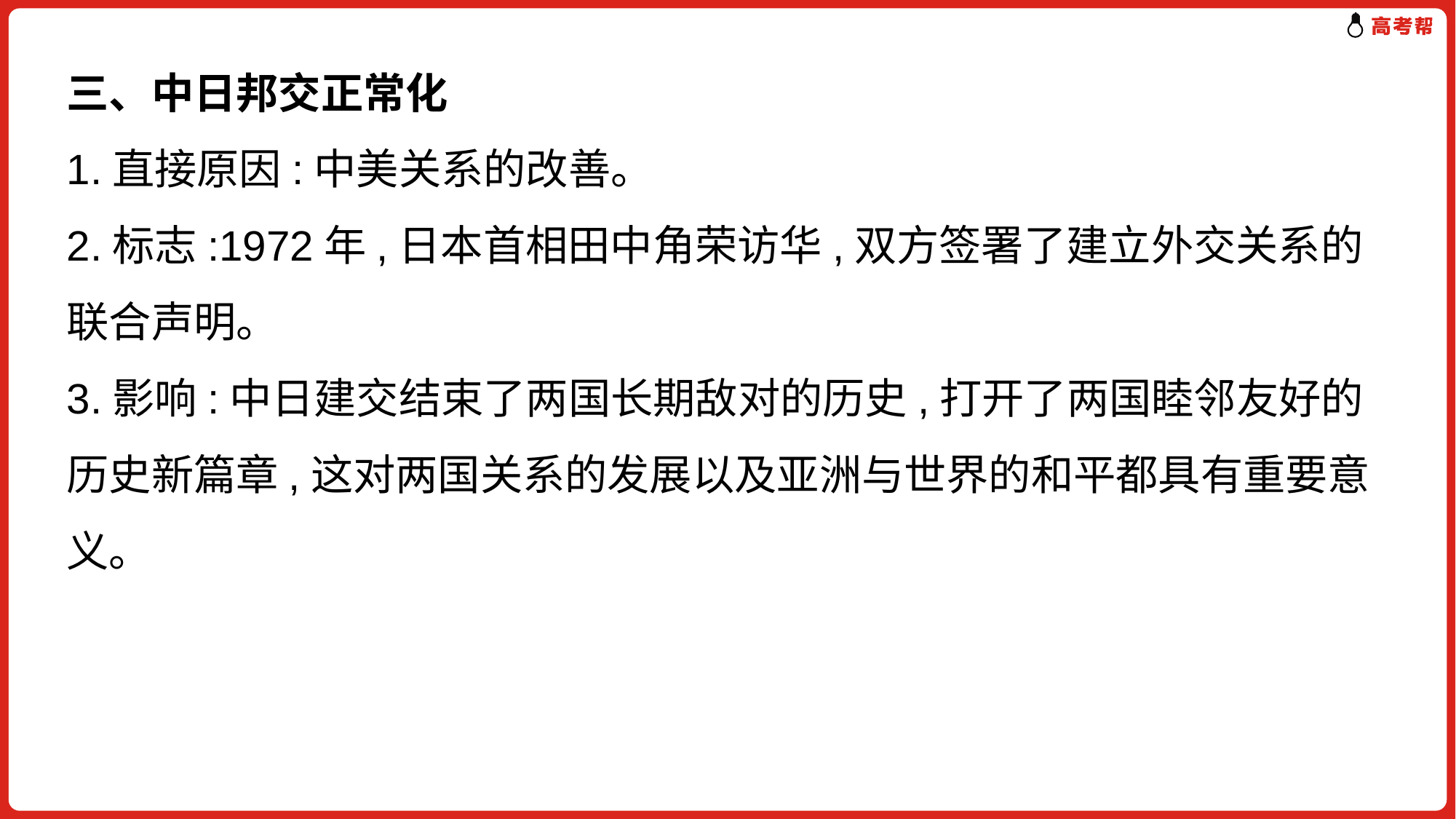

三、中日邦交正常化
1.直接原因:中美关系的改善。
2.标志:1972年,日本首相田中角荣访华,双方签署了建立外交关系的联合声明。
3.影响:中日建交结束了两国长期敌对的历史,打开了两国睦邻友好的历史新篇章,这对两国关系的发展以及亚洲与世界的和平都具有重要意义。